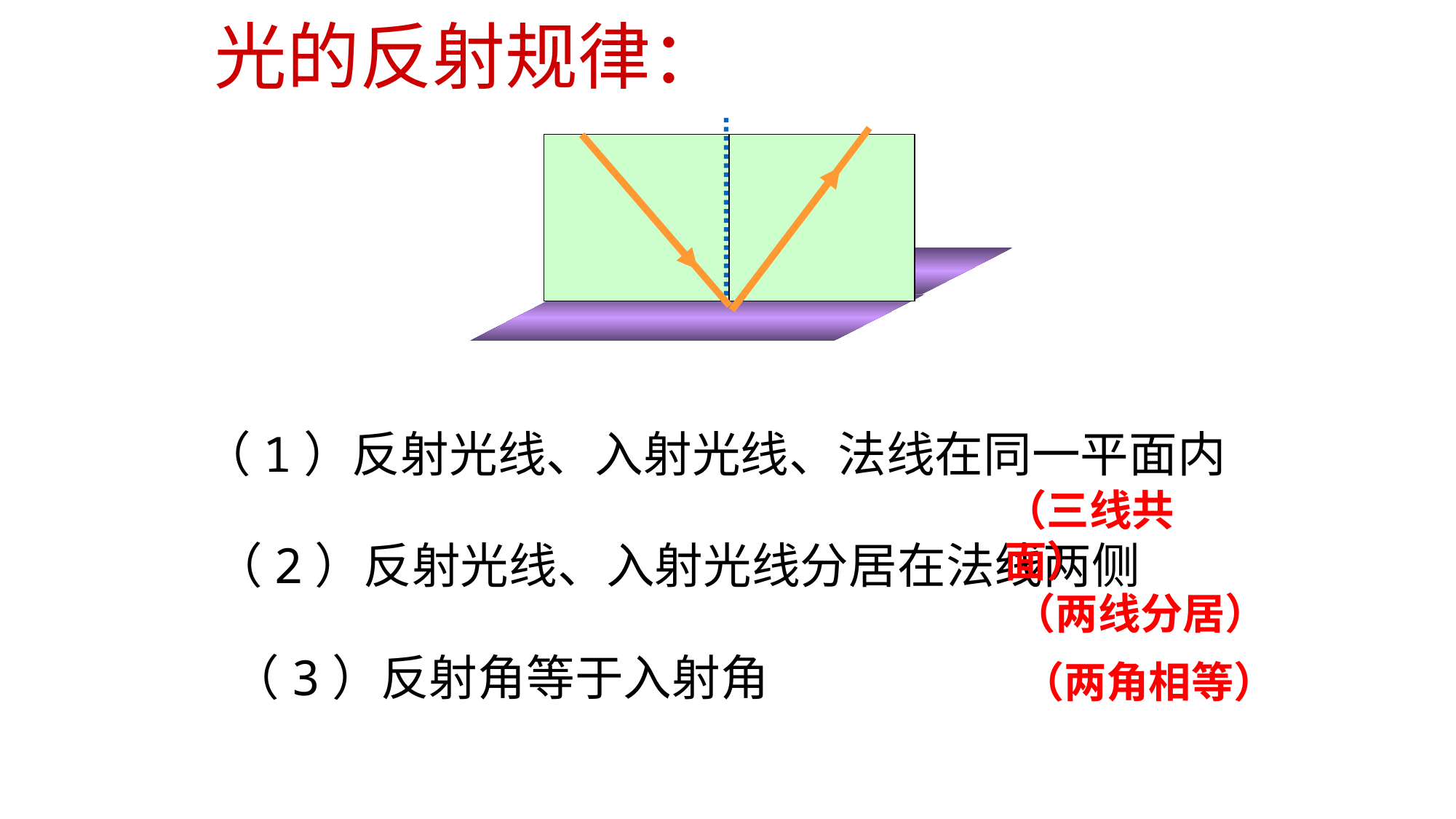

光的反射规律：

（1）反射光线、入射光线、法线在同一平面内
（三线共面）
（2）反射光线、入射光线分居在法线两侧
（两线分居）
（3）反射角等于入射角
（两角相等）